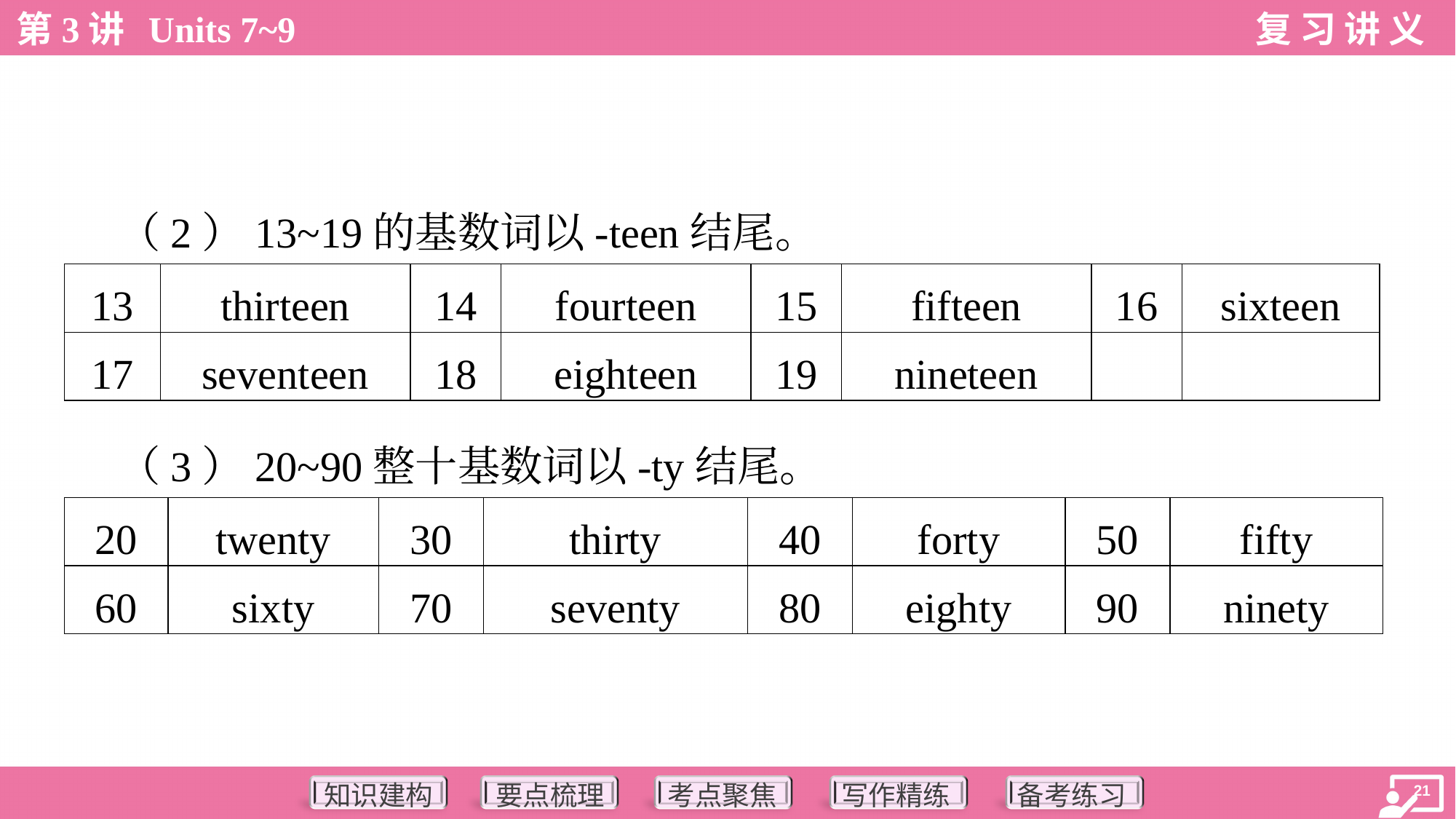

（2）13~19的基数词以-teen结尾。
| 13 | thirteen | 14 | fourteen | 15 | fifteen | 16 | sixteen |
| --- | --- | --- | --- | --- | --- | --- | --- |
| 17 | seventeen | 18 | eighteen | 19 | nineteen |  |  |
    （3）20~90整十基数词以-ty结尾。
| 20 | twenty | 30 | thirty | 40 | forty | 50 | fifty |
| --- | --- | --- | --- | --- | --- | --- | --- |
| 60 | sixty | 70 | seventy | 80 | eighty | 90 | ninety |